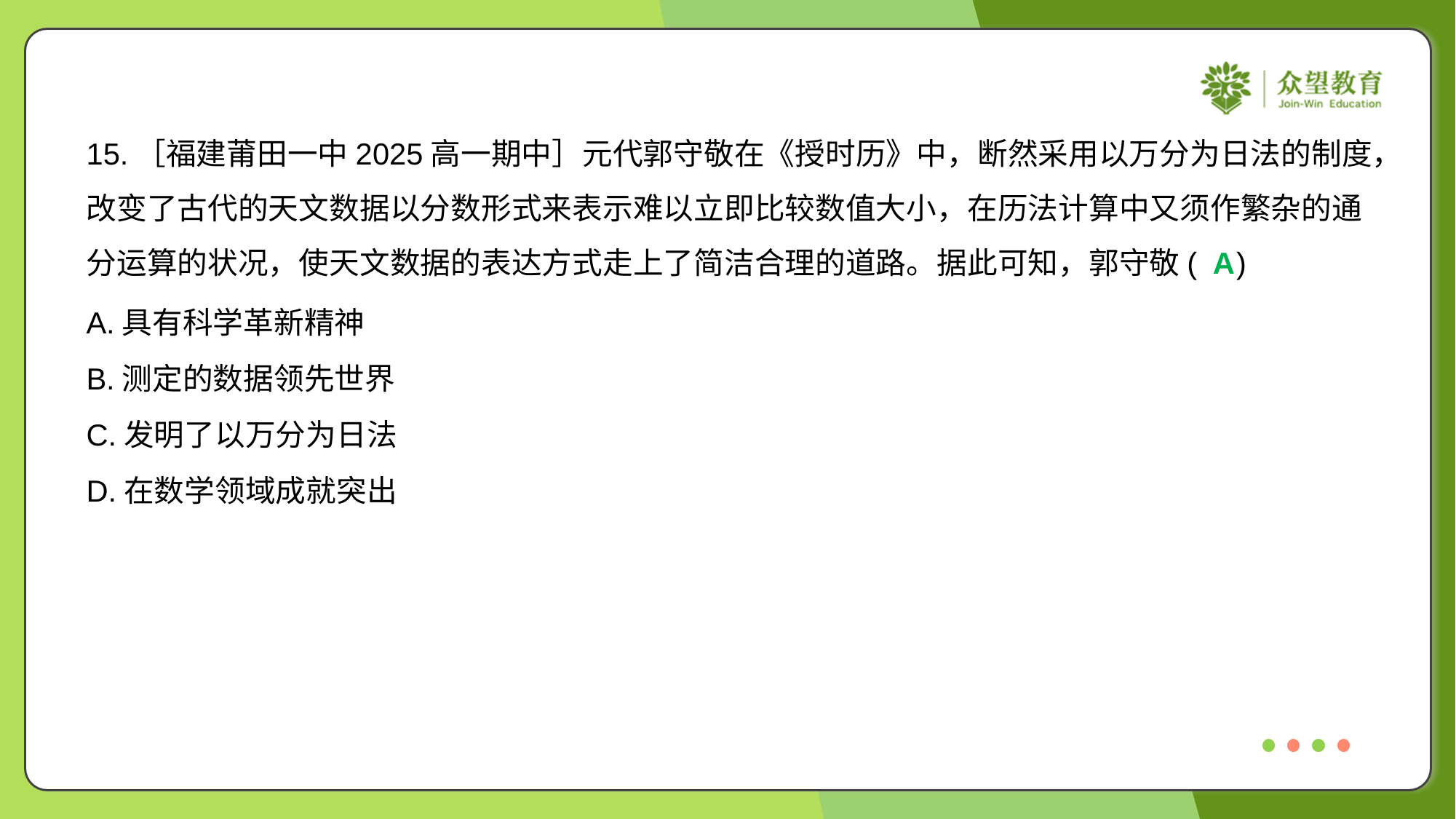

15.［福建莆田一中2025高一期中］元代郭守敬在《授时历》中，断然采用以万分为日法的制度，
改变了古代的天文数据以分数形式来表示难以立即比较数值大小，在历法计算中又须作繁杂的通
分运算的状况，使天文数据的表达方式走上了简洁合理的道路。据此可知，郭守敬(     )
A
A.具有科学革新精神
B.测定的数据领先世界
C.发明了以万分为日法
D.在数学领域成就突出